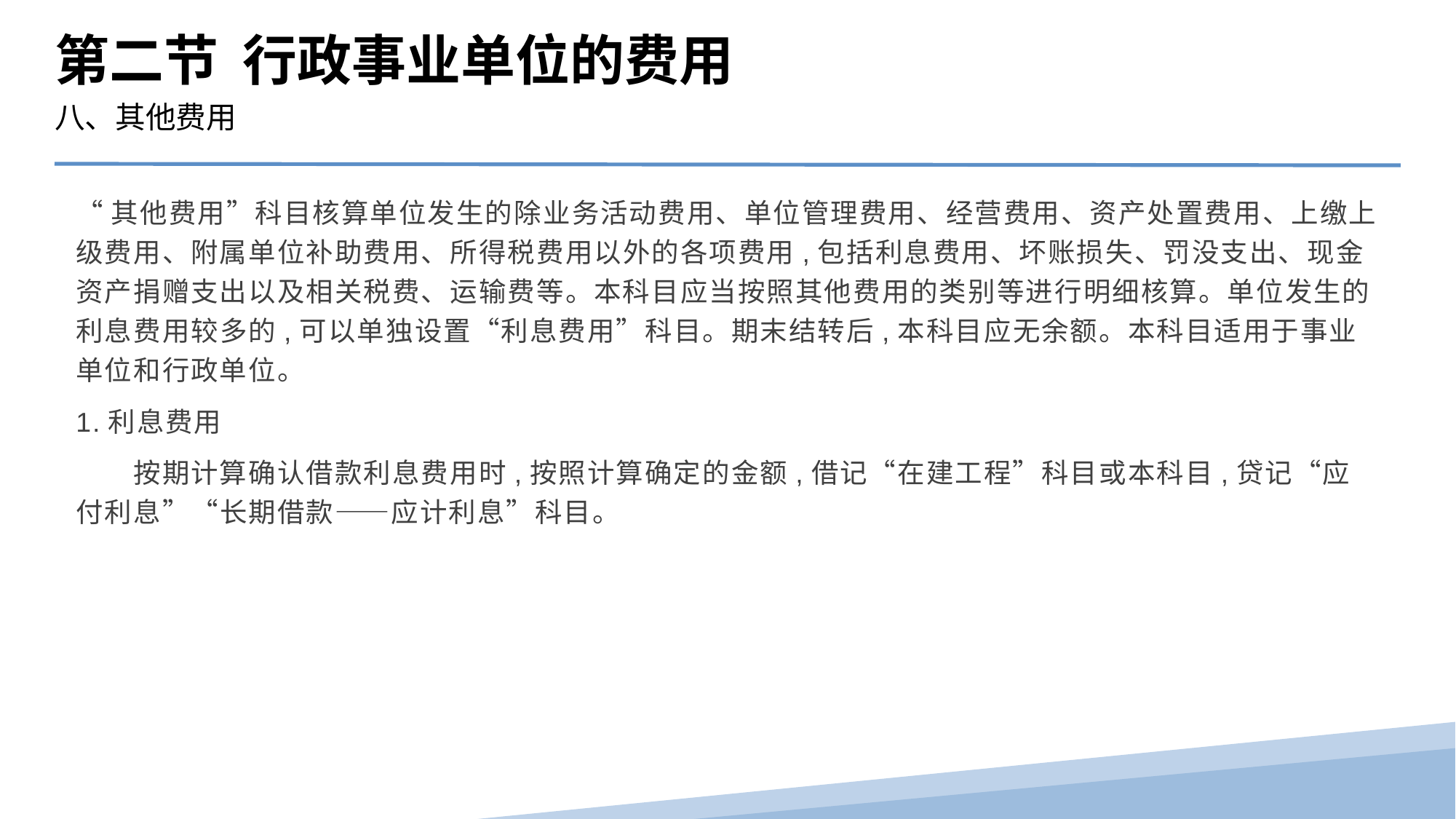

第二节  行政事业单位的费用
八、其他费用
“其他费用”科目核算单位发生的除业务活动费用、单位管理费用、经营费用、资产处置费用、上缴上级费用、附属单位补助费用、所得税费用以外的各项费用,包括利息费用、坏账损失、罚没支出、现金资产捐赠支出以及相关税费、运输费等。本科目应当按照其他费用的类别等进行明细核算。单位发生的利息费用较多的,可以单独设置“利息费用”科目。期末结转后,本科目应无余额。本科目适用于事业单位和行政单位。
1.利息费用
　　按期计算确认借款利息费用时,按照计算确定的金额,借记“在建工程”科目或本科目,贷记“应付利息”“长期借款——应计利息”科目。